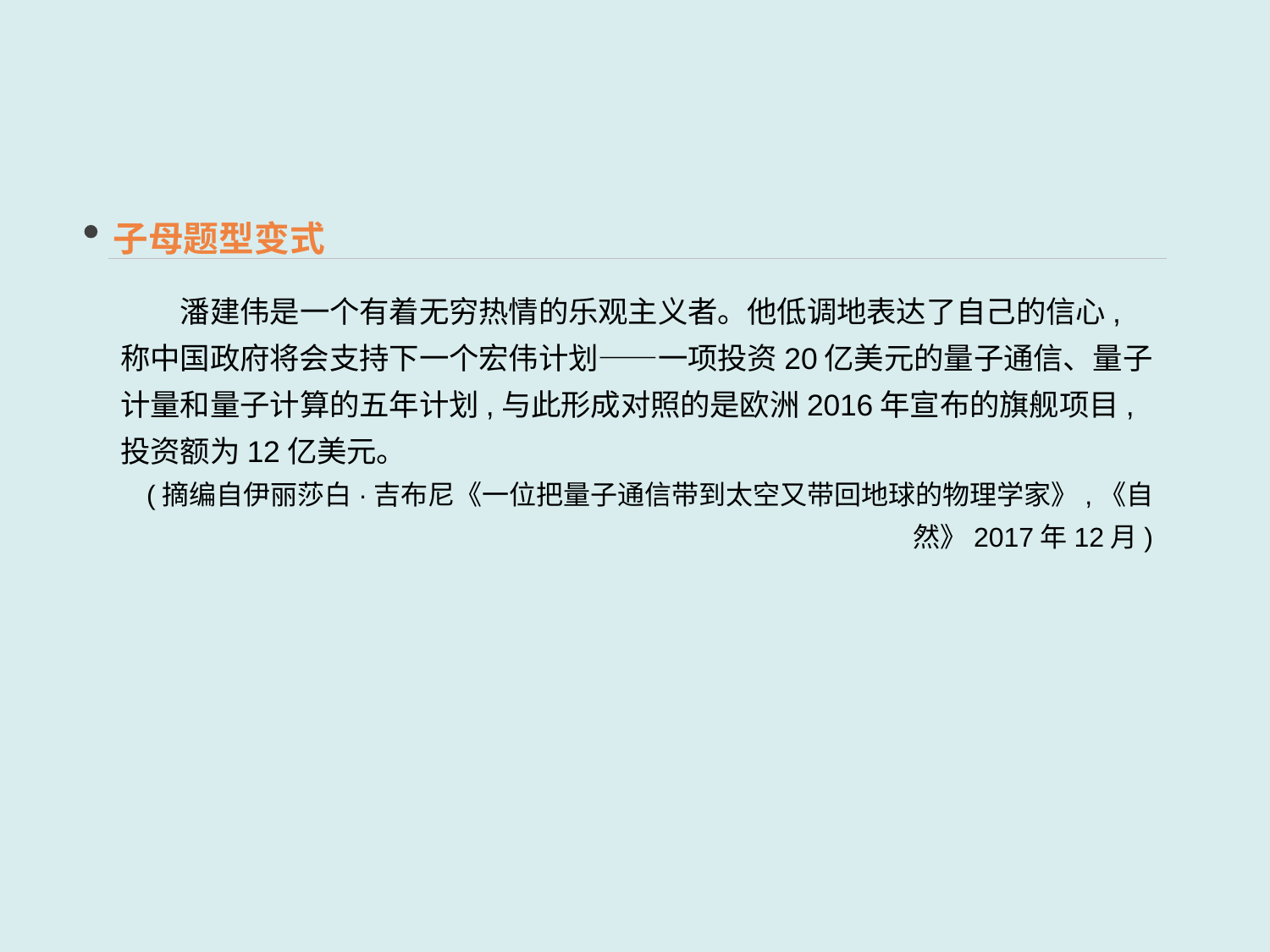

子母题型变式

　　潘建伟是一个有着无穷热情的乐观主义者。他低调地表达了自己的信心,称中国政府将会支持下一个宏伟计划——一项投资20亿美元的量子通信、量子计量和量子计算的五年计划,与此形成对照的是欧洲2016年宣布的旗舰项目,投资额为12亿美元。
(摘编自伊丽莎白·吉布尼《一位把量子通信带到太空又带回地球的物理学家》,《自然》2017年12月)